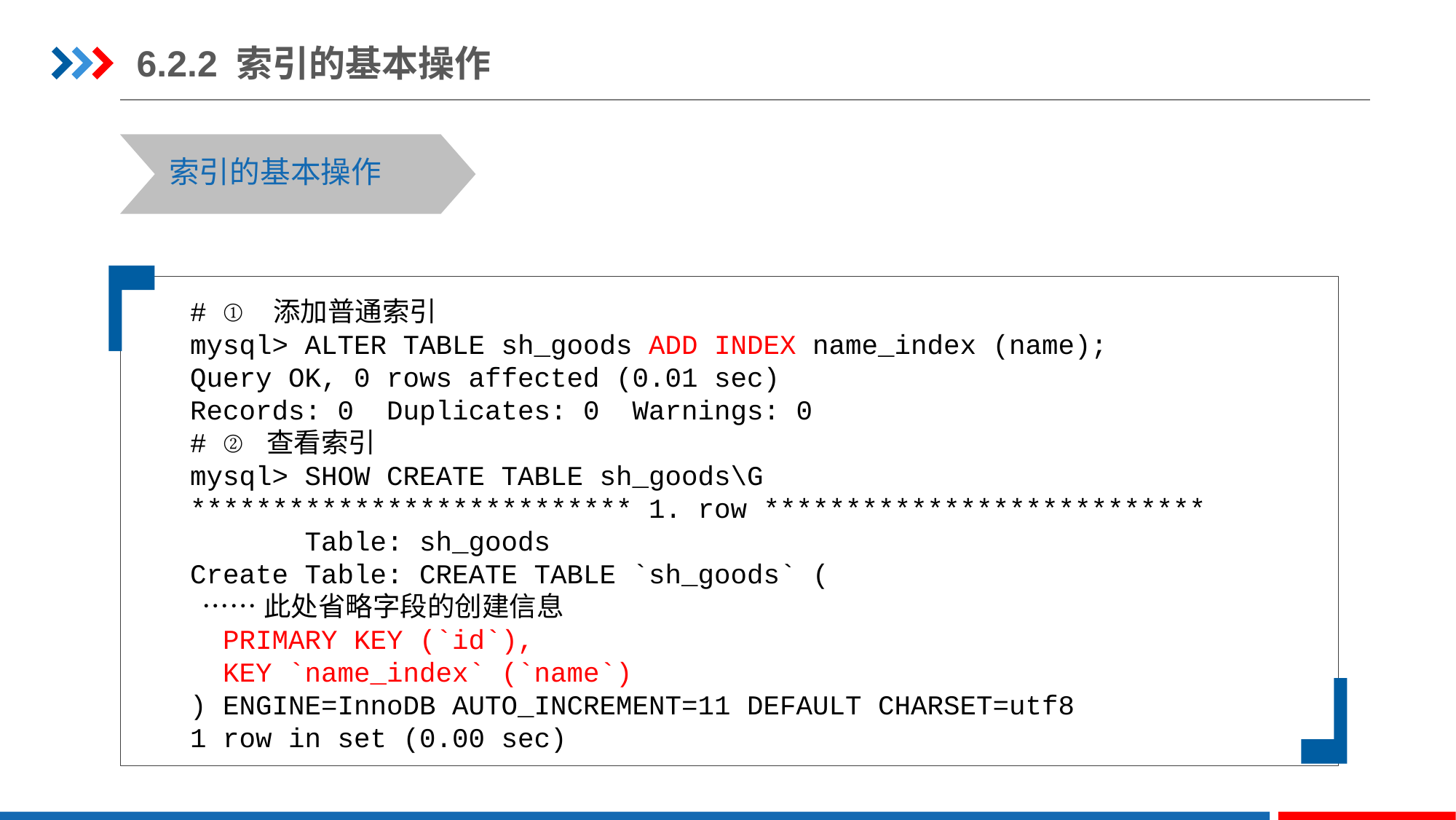

6.2.2 索引的基本操作

索引的基本操作

# ① 添加普通索引
mysql> ALTER TABLE sh_goods ADD INDEX name_index (name);
Query OK, 0 rows affected (0.01 sec)
Records: 0  Duplicates: 0  Warnings: 0
# ② 查看索引
mysql> SHOW CREATE TABLE sh_goods\G
*************************** 1. row ***************************
       Table: sh_goods
Create Table: CREATE TABLE `sh_goods` (
  ……此处省略字段的创建信息
  PRIMARY KEY (`id`),
  KEY `name_index` (`name`)
) ENGINE=InnoDB AUTO_INCREMENT=11 DEFAULT CHARSET=utf8
1 row in set (0.00 sec)